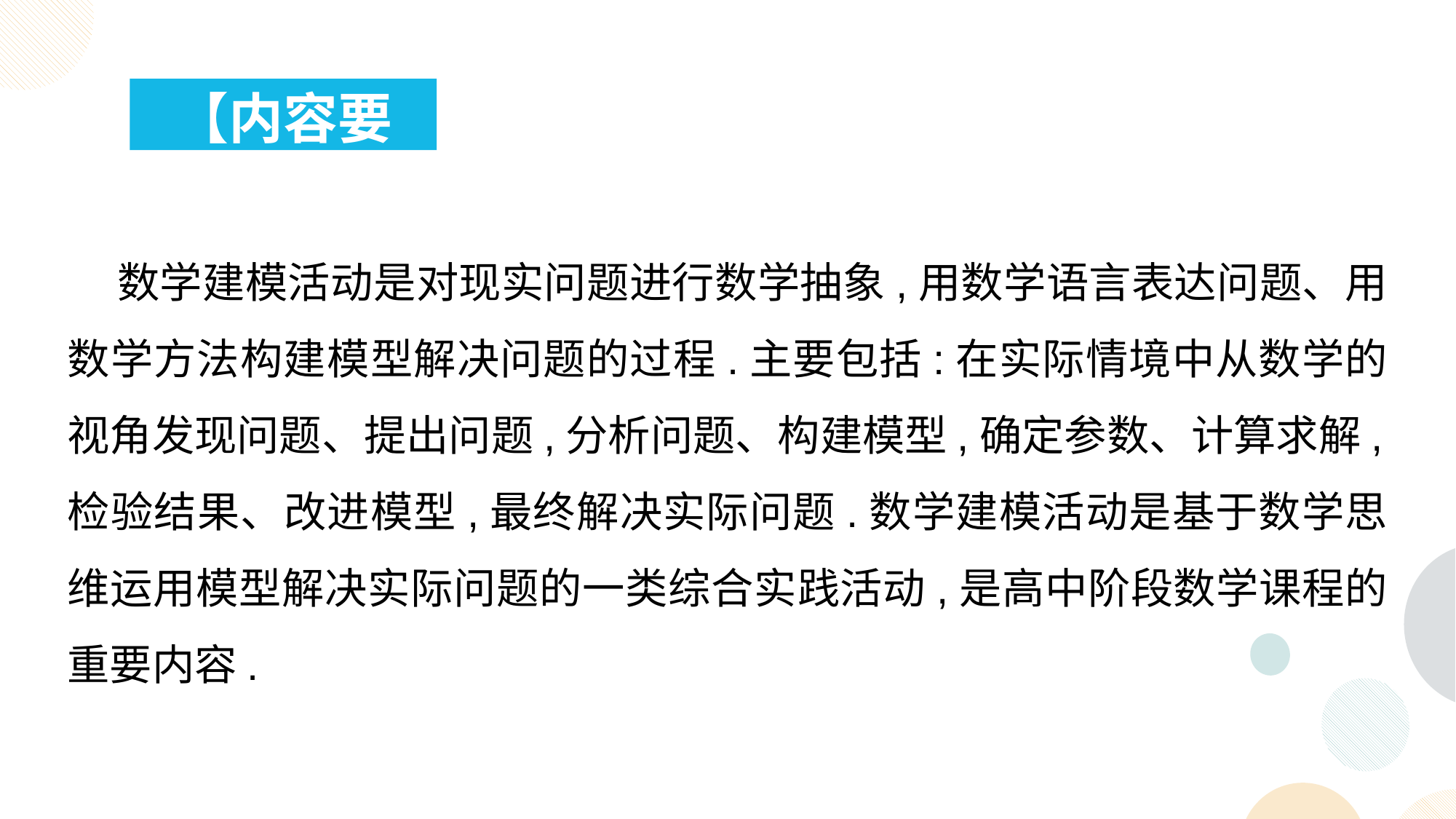

【内容要求】
    数学建模活动是对现实问题进行数学抽象,用数学语言表达问题、用数学方法构建模型解决问题的过程.主要包括:在实际情境中从数学的视角发现问题、提出问题,分析问题、构建模型,确定参数、计算求解,检验结果、改进模型,最终解决实际问题.数学建模活动是基于数学思维运用模型解决实际问题的一类综合实践活动,是高中阶段数学课程的重要内容.